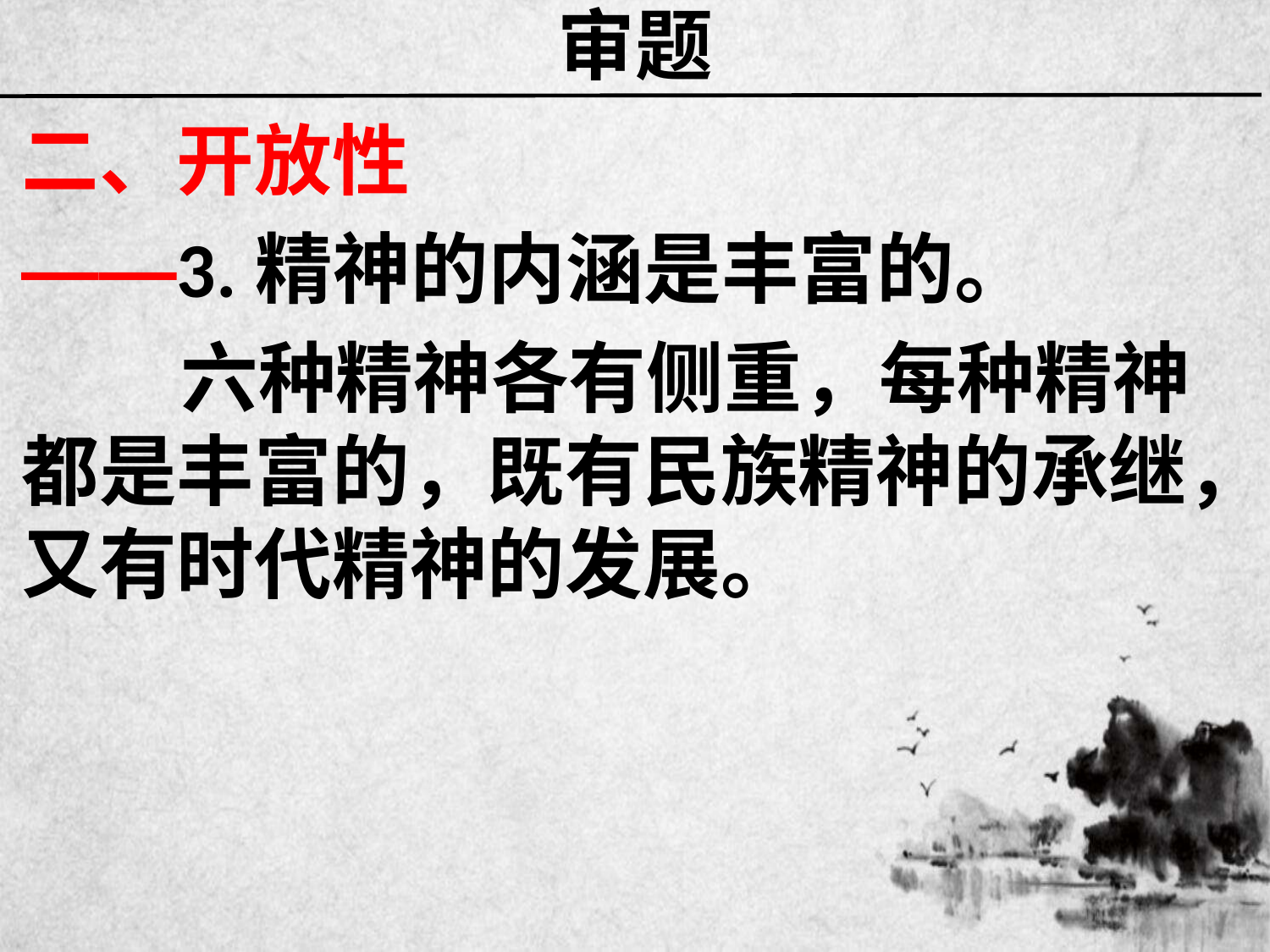

# 审题
二、开放性
——3.精神的内涵是丰富的。
        六种精神各有侧重，每种精神都是丰富的，既有民族精神的承继，又有时代精神的发展。